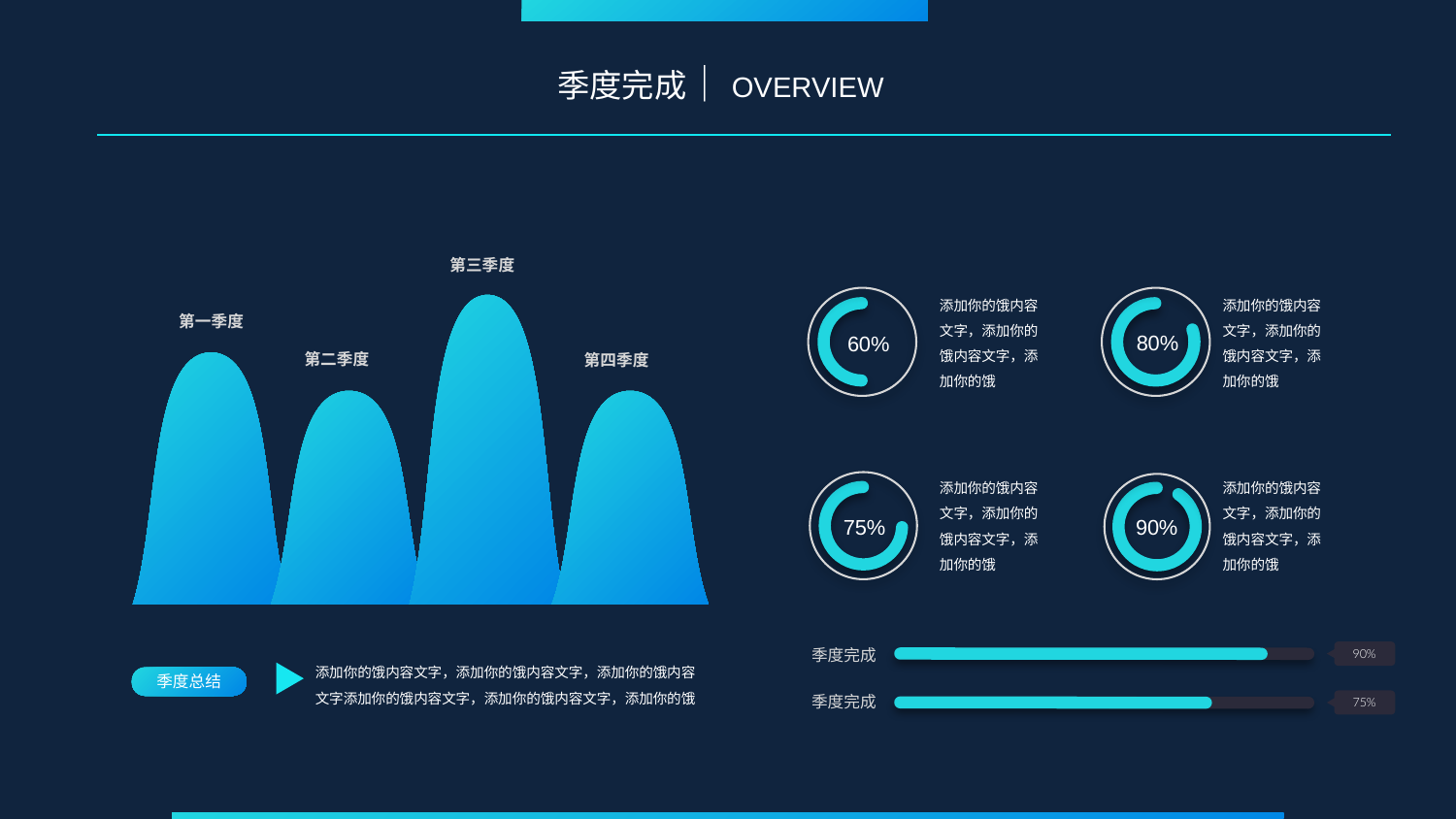

季度完成｜OVERVIEW
第三季度
第一季度
第二季度
第四季度
添加你的饿内容文字，添加你的饿内容文字，添加你的饿

60%
添加你的饿内容文字，添加你的饿内容文字，添加你的饿

80%

添加你的饿内容文字，添加你的饿内容文字，添加你的饿

75%
添加你的饿内容文字，添加你的饿内容文字，添加你的饿

90%
季度完成
90%

季度完成
75%

添加你的饿内容文字，添加你的饿内容文字，添加你的饿内容文字添加你的饿内容文字，添加你的饿内容文字，添加你的饿

季度总结